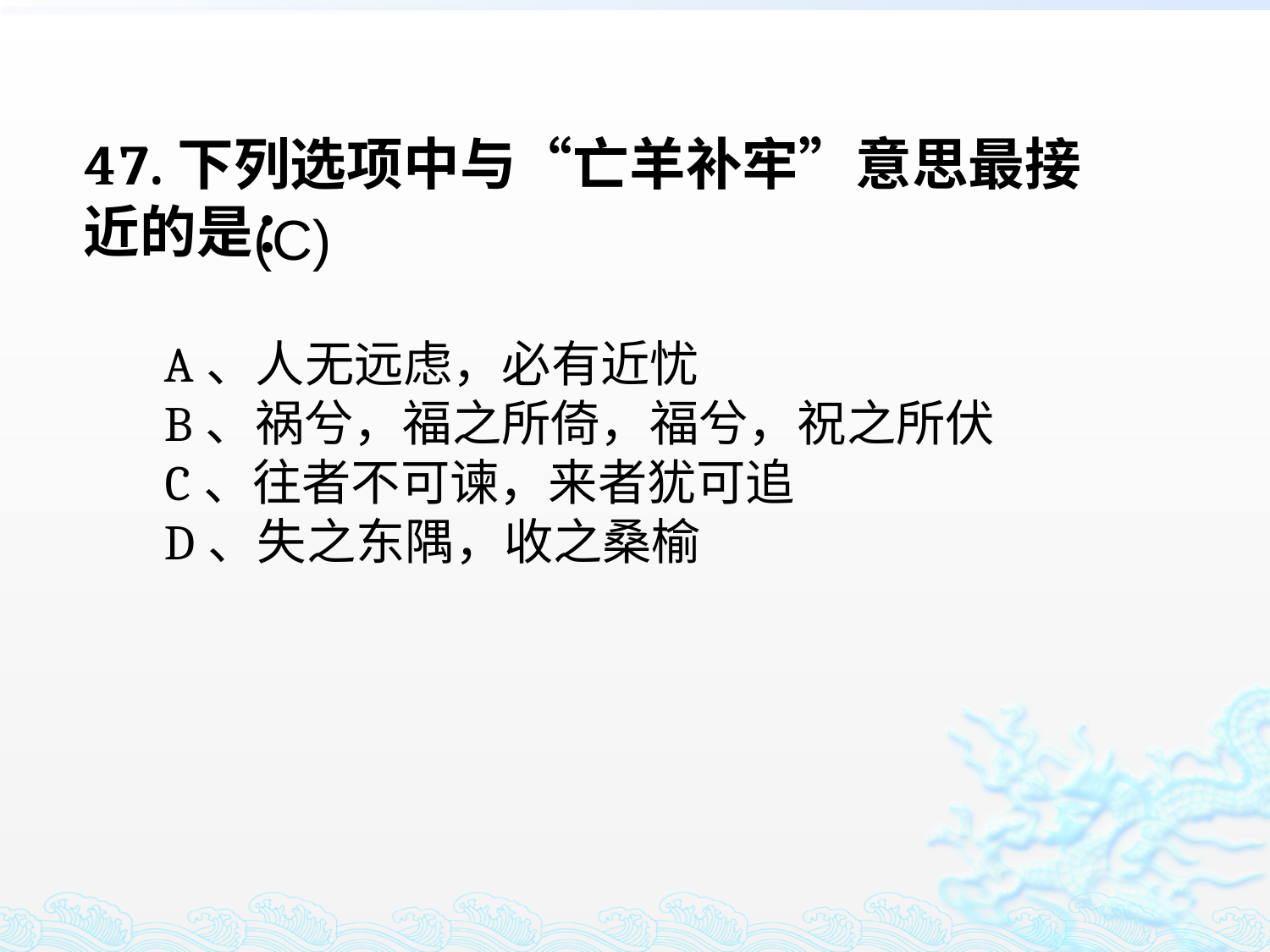

47.下列选项中与“亡羊补牢”意思最接近的是：
(C)
A、人无远虑，必有近忧
B、祸兮，福之所倚，福兮，祝之所伏
C、往者不可谏，来者犹可追
D、失之东隅，收之桑榆